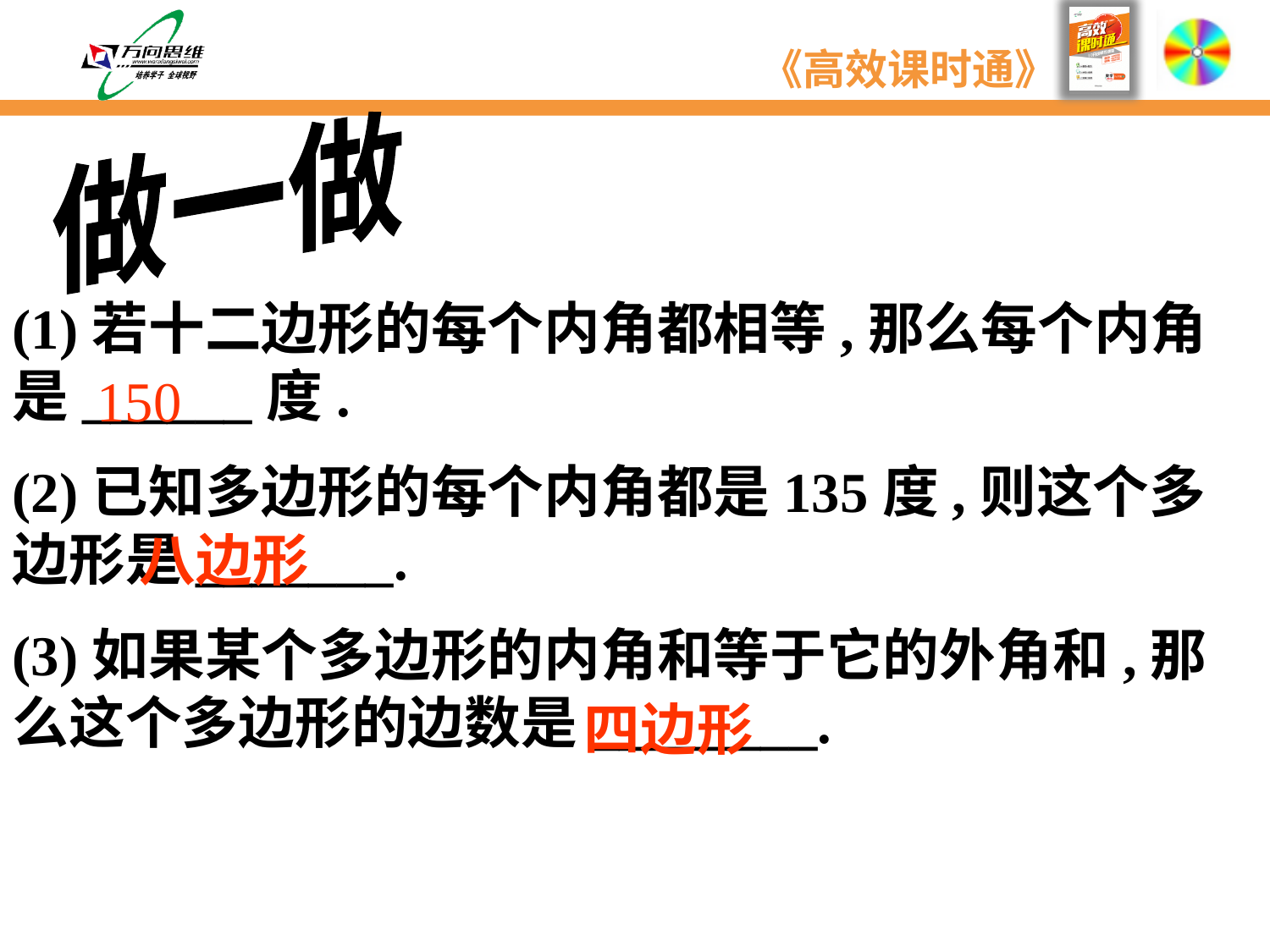

做一做

(1)若十二边形的每个内角都相等,那么每个内角是______度.
(2)已知多边形的每个内角都是135度,则这个多边形是_______.
(3)如果某个多边形的内角和等于它的外角和,那么这个多边形的边数是________.

150
八边形
四边形